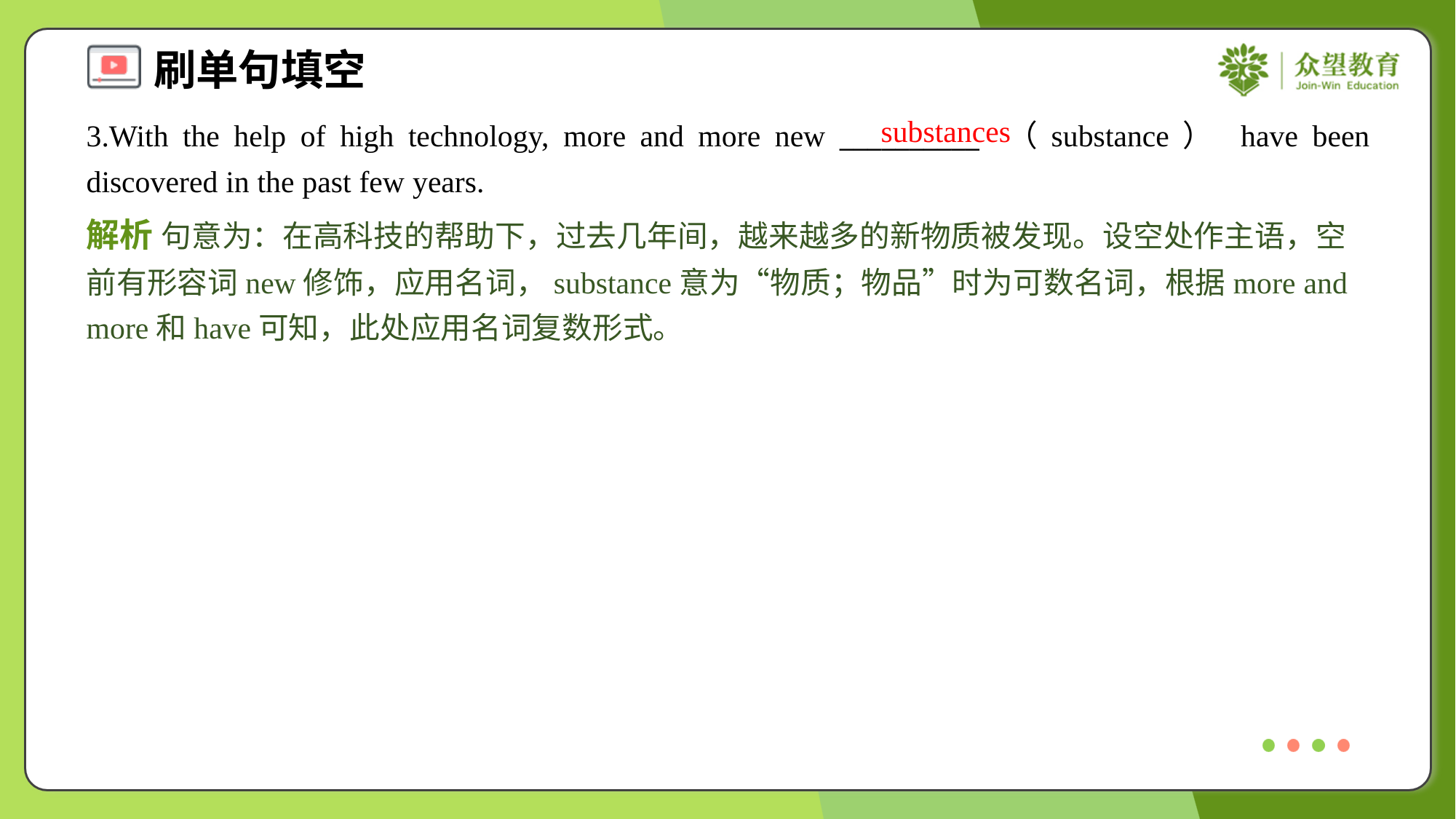

substances
3.With the help of high technology, more and more new __________ （substance） have been discovered in the past few years.
解析 句意为：在高科技的帮助下，过去几年间，越来越多的新物质被发现。设空处作主语，空前有形容词new修饰，应用名词，substance意为“物质；物品”时为可数名词，根据more and more和have可知，此处应用名词复数形式。